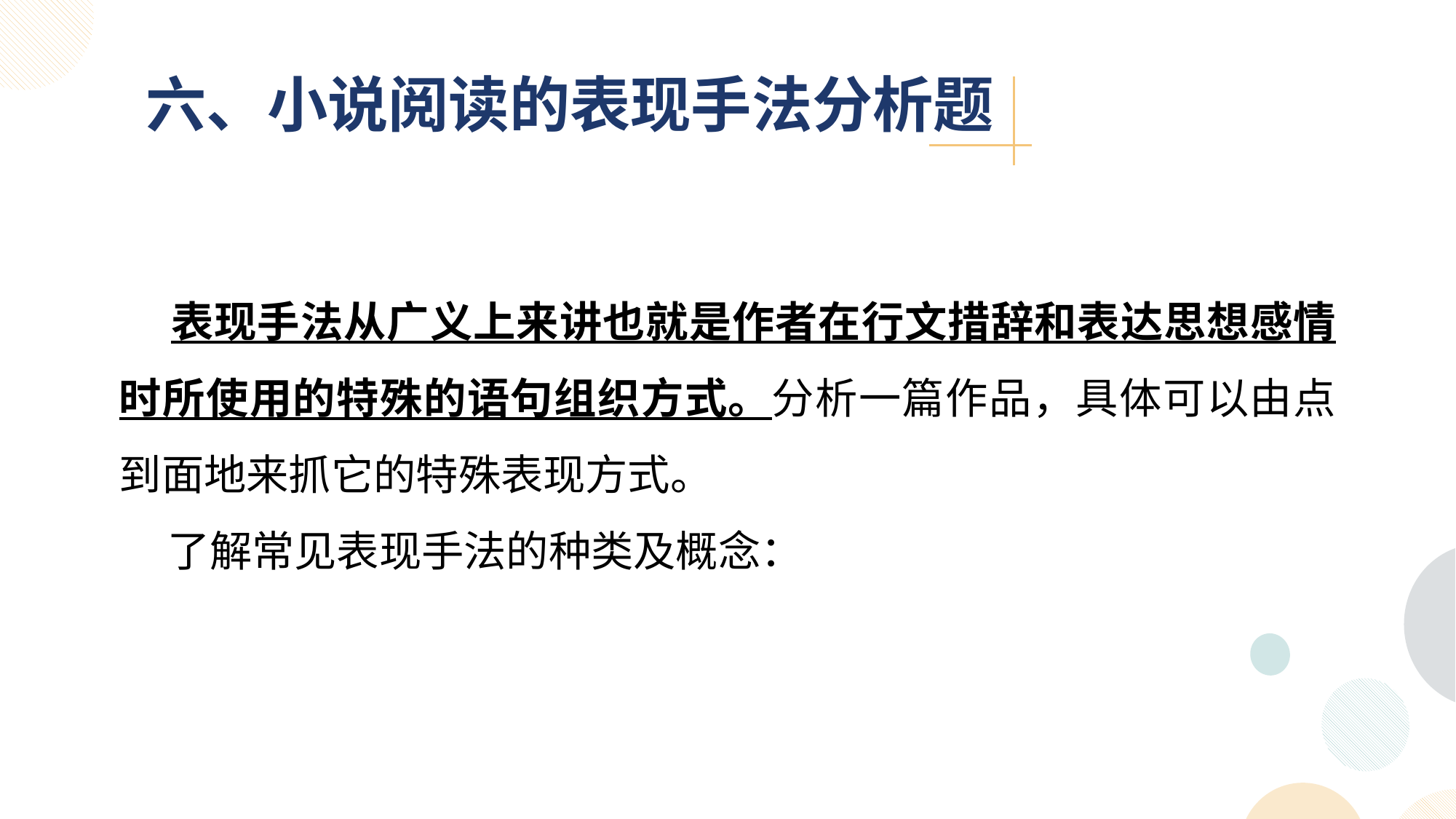

六、小说阅读的表现手法分析题
    表现手法从广义上来讲也就是作者在行文措辞和表达思想感情时所使用的特殊的语句组织方式。分析一篇作品，具体可以由点到面地来抓它的特殊表现方式。
    了解常见表现手法的种类及概念：